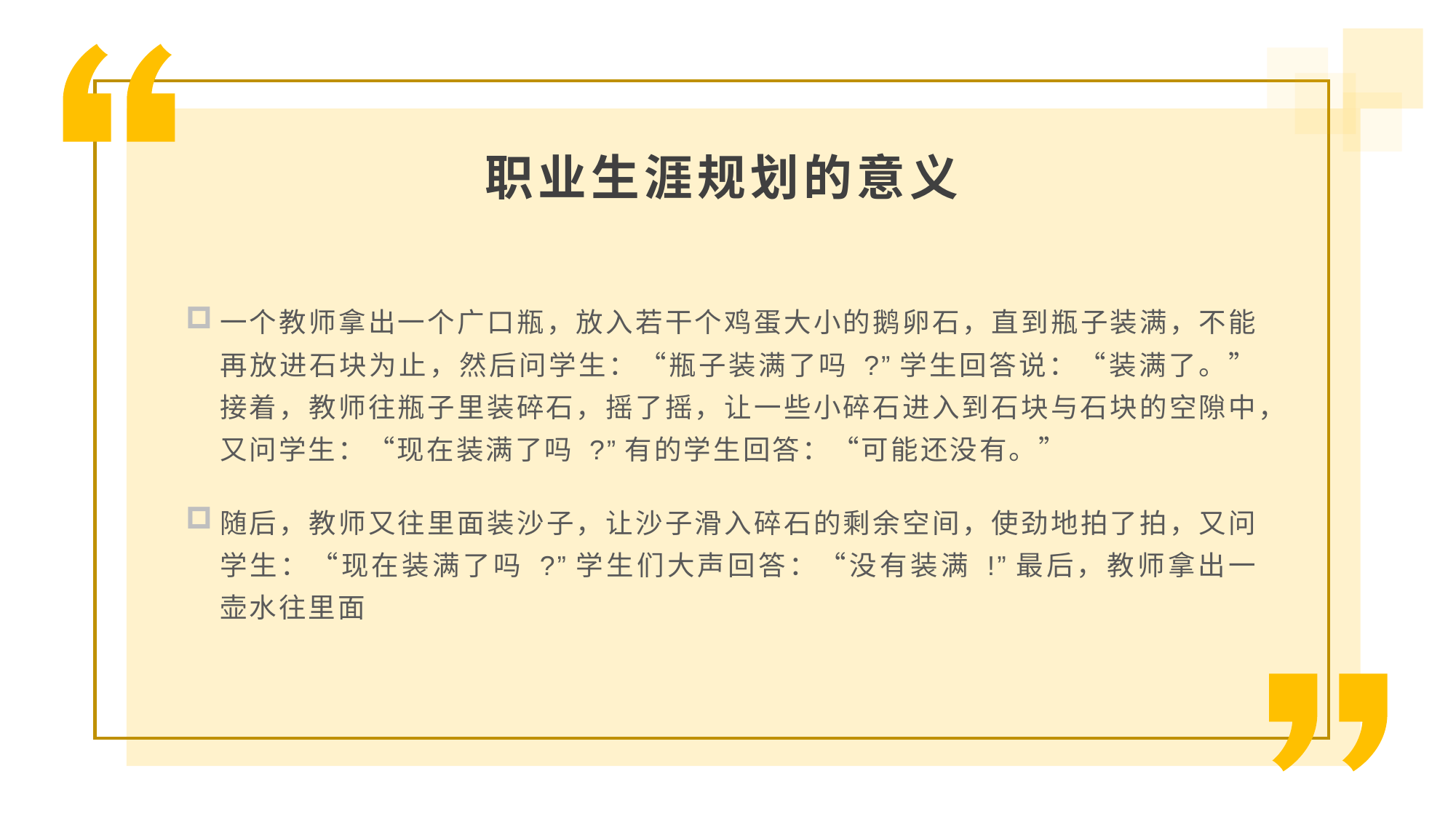

职业生涯规划的意义
一个教师拿出一个广口瓶，放入若干个鸡蛋大小的鹅卵石，直到瓶子装满，不能再放进石块为止，然后问学生：“瓶子装满了吗 ?”学生回答说：“装满了。”接着，教师往瓶子里装碎石，摇了摇，让一些小碎石进入到石块与石块的空隙中，又问学生：“现在装满了吗 ?”有的学生回答：“可能还没有。”
随后，教师又往里面装沙子，让沙子滑入碎石的剩余空间，使劲地拍了拍，又问学生：“现在装满了吗 ?”学生们大声回答：“没有装满 !”最后，教师拿出一壶水往里面